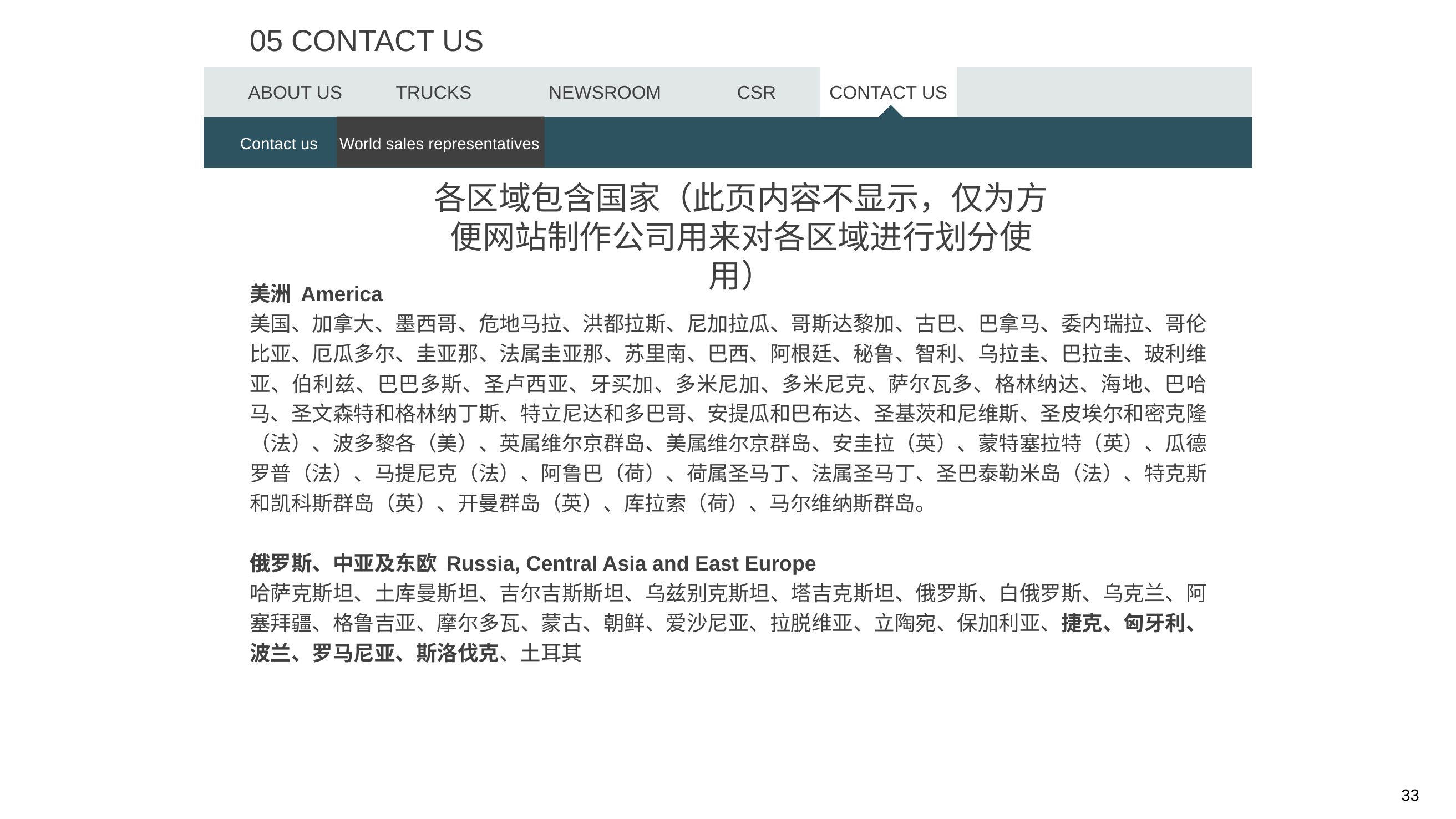

05 CONTACT US

ABOUT US
TRUCKS
NEWSROOM
CSR
CONTACT US

Contact us
World sales representatives
各区域包含国家（此页内容不显示，仅为方便网站制作公司用来对各区域进行划分使用）
美洲 America
美国、加拿大、墨西哥、危地马拉、洪都拉斯、尼加拉瓜、哥斯达黎加、古巴、巴拿马、委内瑞拉、哥伦比亚、厄瓜多尔、圭亚那、法属圭亚那、苏里南、巴西、阿根廷、秘鲁、智利、乌拉圭、巴拉圭、玻利维亚、伯利兹、巴巴多斯、圣卢西亚、牙买加、多米尼加、多米尼克、萨尔瓦多、格林纳达、海地、巴哈马、圣文森特和格林纳丁斯、特立尼达和多巴哥、安提瓜和巴布达、圣基茨和尼维斯、圣皮埃尔和密克隆（法）、波多黎各（美）、英属维尔京群岛、美属维尔京群岛、安圭拉（英）、蒙特塞拉特（英）、瓜德罗普（法）、马提尼克（法）、阿鲁巴（荷）、荷属圣马丁、法属圣马丁、圣巴泰勒米岛（法）、特克斯和凯科斯群岛（英）、开曼群岛（英）、库拉索（荷）、马尔维纳斯群岛。

俄罗斯、中亚及东欧 Russia, Central Asia and East Europe
哈萨克斯坦、土库曼斯坦、吉尔吉斯斯坦、乌兹别克斯坦、塔吉克斯坦、俄罗斯、白俄罗斯、乌克兰、阿塞拜疆、格鲁吉亚、摩尔多瓦、蒙古、朝鲜、爱沙尼亚、拉脱维亚、立陶宛、保加利亚、捷克、匈牙利、波兰、罗马尼亚、斯洛伐克、土耳其